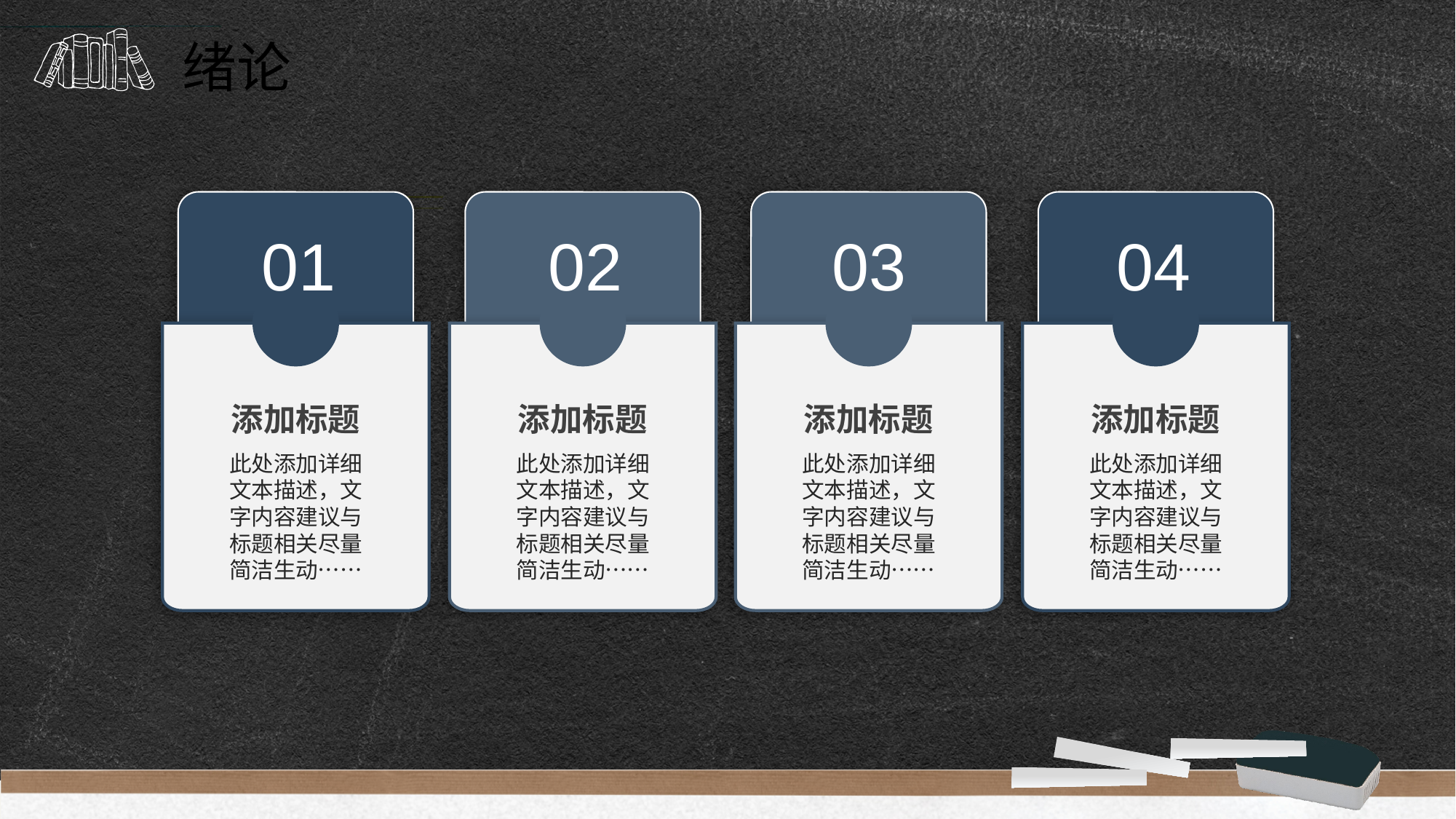

绪论

01

添加标题
此处添加详细文本描述，文字内容建议与标题相关尽量简洁生动……

02

添加标题
此处添加详细文本描述，文字内容建议与标题相关尽量简洁生动……

03

添加标题
此处添加详细文本描述，文字内容建议与标题相关尽量简洁生动……

04

添加标题
此处添加详细文本描述，文字内容建议与标题相关尽量简洁生动……